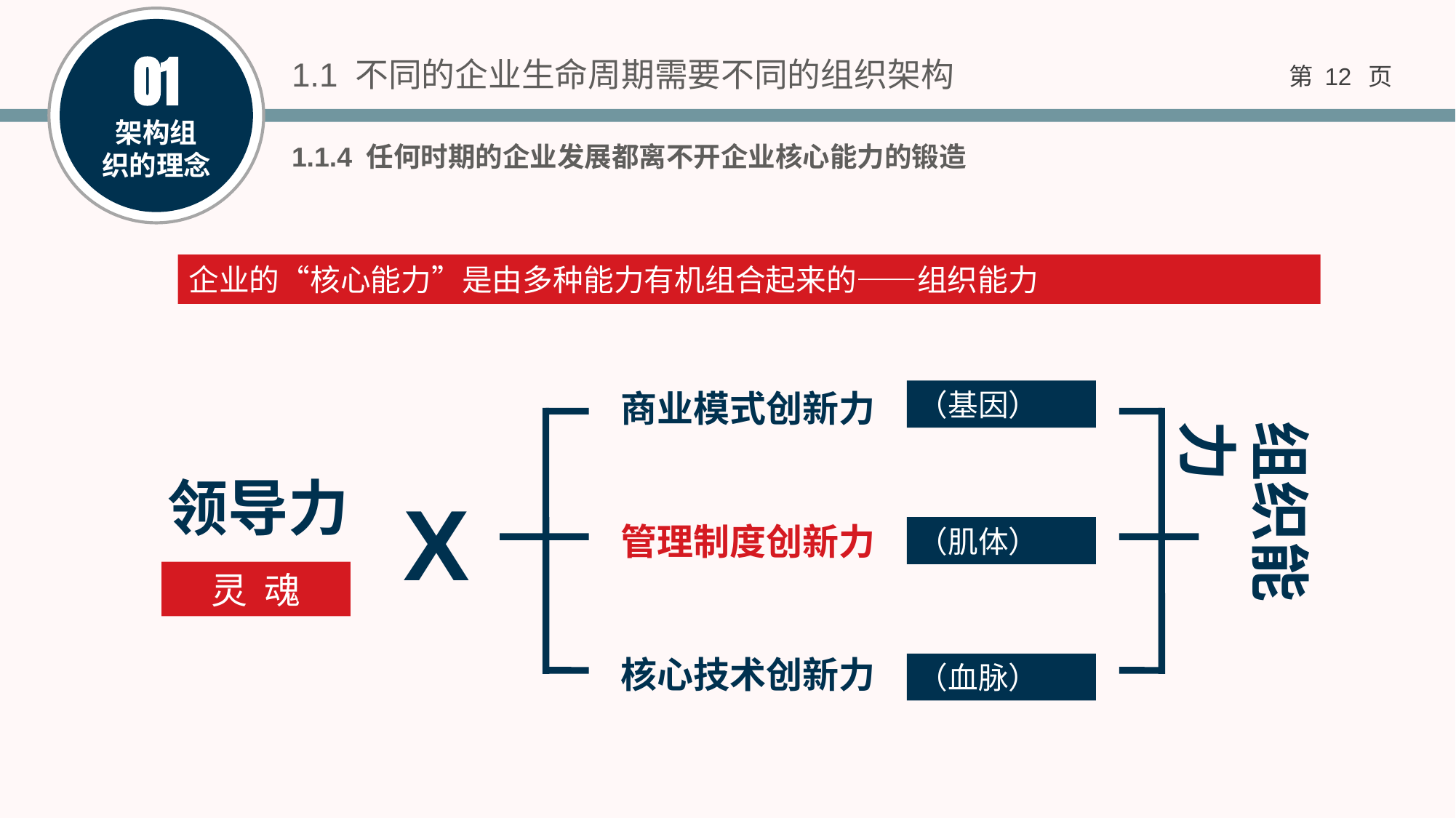

1.1 不同的企业生命周期需要不同的组织架构
1.1.4 任何时期的企业发展都离不开企业核心能力的锻造

企业的“核心能力”是由多种能力有机组合起来的——组织能力
商业模式创新力
管理制度创新力
核心技术创新力
（基因）
（肌体）
（血脉）

组织能力
领导力
灵  魂
X